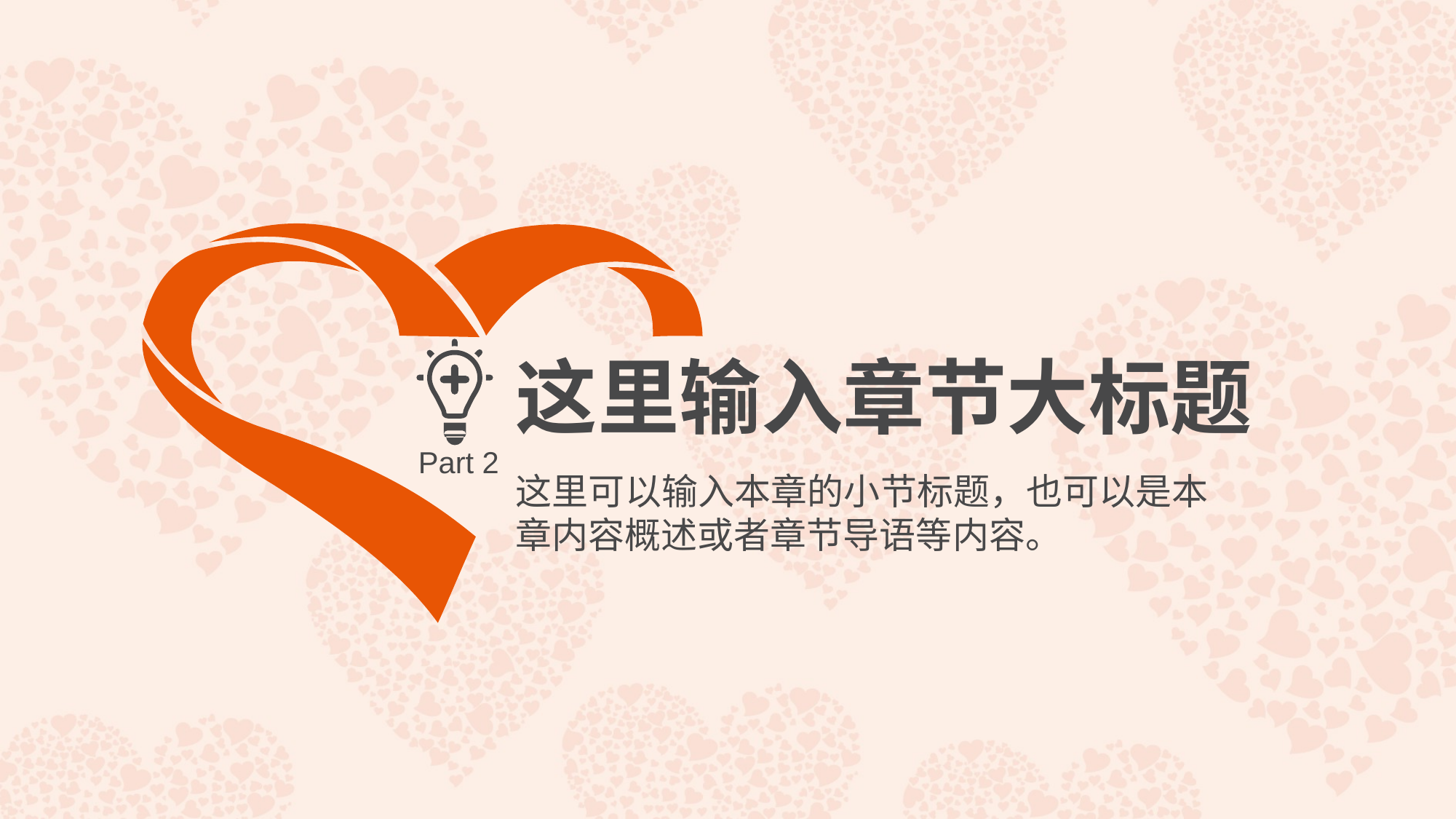

这里输入章节大标题
Part 2
这里可以输入本章的小节标题，也可以是本章内容概述或者章节导语等内容。